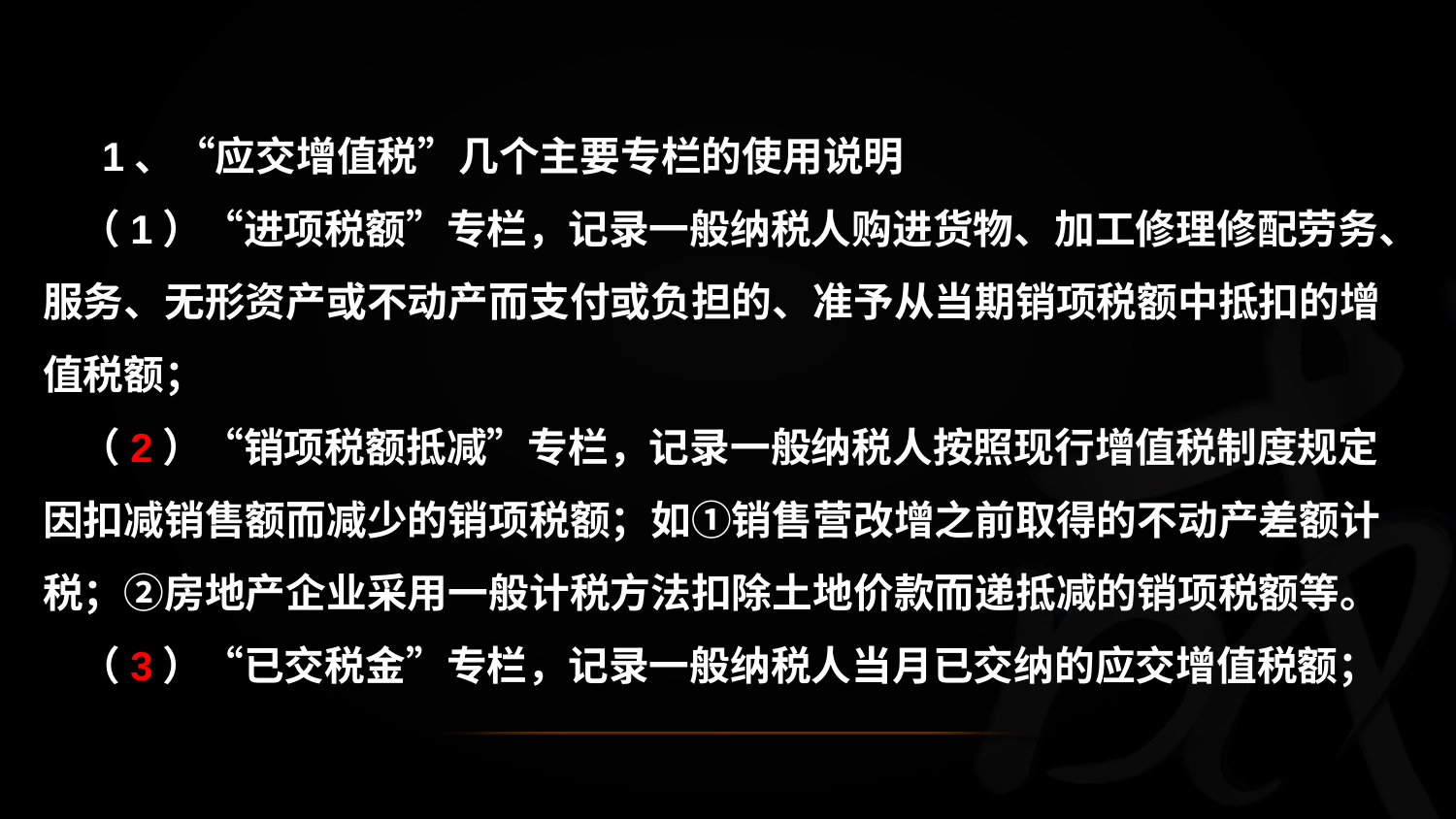

1、“应交增值税”几个主要专栏的使用说明
   （1）“进项税额”专栏，记录一般纳税人购进货物、加工修理修配劳务、服务、无形资产或不动产而支付或负担的、准予从当期销项税额中抵扣的增值税额；
   （2）“销项税额抵减”专栏，记录一般纳税人按照现行增值税制度规定因扣减销售额而减少的销项税额；如①销售营改增之前取得的不动产差额计税；②房地产企业采用一般计税方法扣除土地价款而递抵减的销项税额等。
   （3）“已交税金”专栏，记录一般纳税人当月已交纳的应交增值税额；